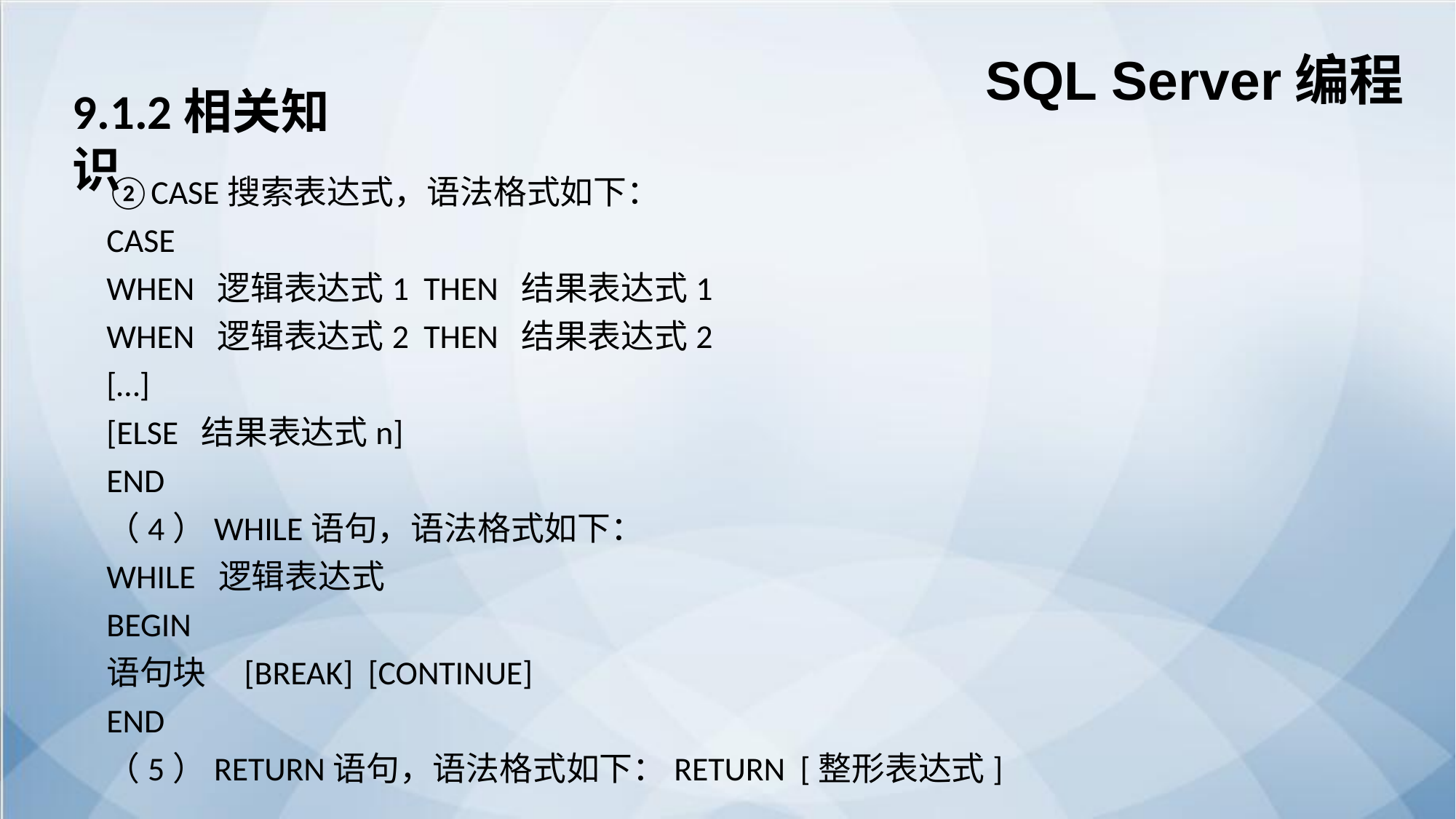

SQL Server编程
9.1.2相关知识
②CASE搜索表达式，语法格式如下：
CASE
WHEN  逻辑表达式1  THEN  结果表达式1
WHEN  逻辑表达式2  THEN  结果表达式2
[…]
[ELSE  结果表达式n]
END
（4）WHILE语句，语法格式如下：
WHILE  逻辑表达式
BEGIN
语句块    [BREAK]  [CONTINUE]
END
（5）RETURN语句，语法格式如下：RETURN  [整形表达式]